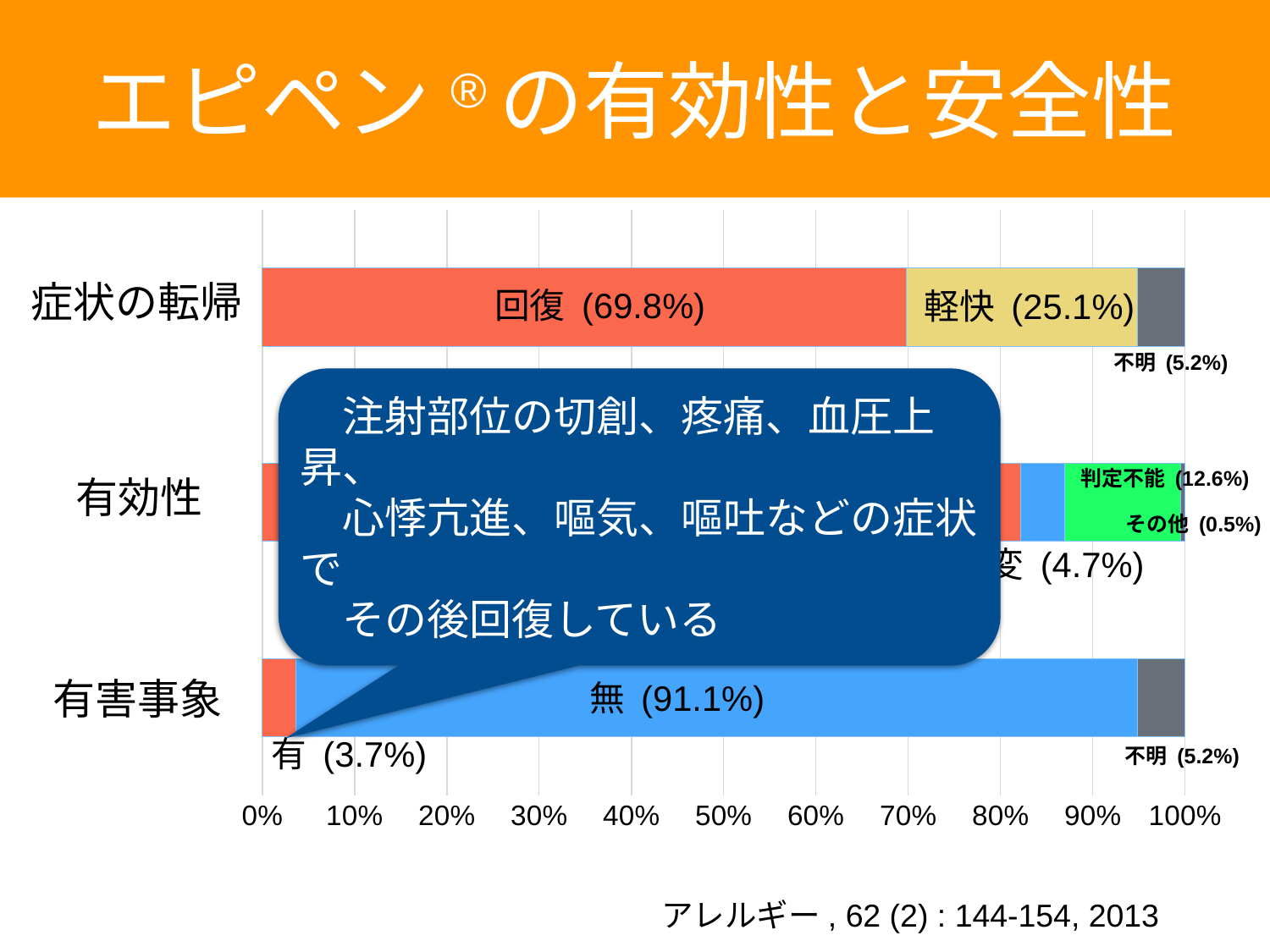

エピペン®の有効性と安全性

### Chart

| Category |  |  |  |  |  |  |
|---|---|---|---|---|---|---|
症状の転帰
回復 (69.8%)
軽快 (25.1%)
 不明 (5.2%)
　注射部位の切創、疼痛、血圧上昇、
　心悸亢進、嘔気、嘔吐などの症状で
　その後回復している
判定不能 (12.6%)
有効性
改善 (82.2%)
その他 (0.5%)
不変 (4.7%)
有害事象
無 (91.1%)
有 (3.7%)
不明 (5.2%)
アレルギー, 62 (2) : 144-154, 2013